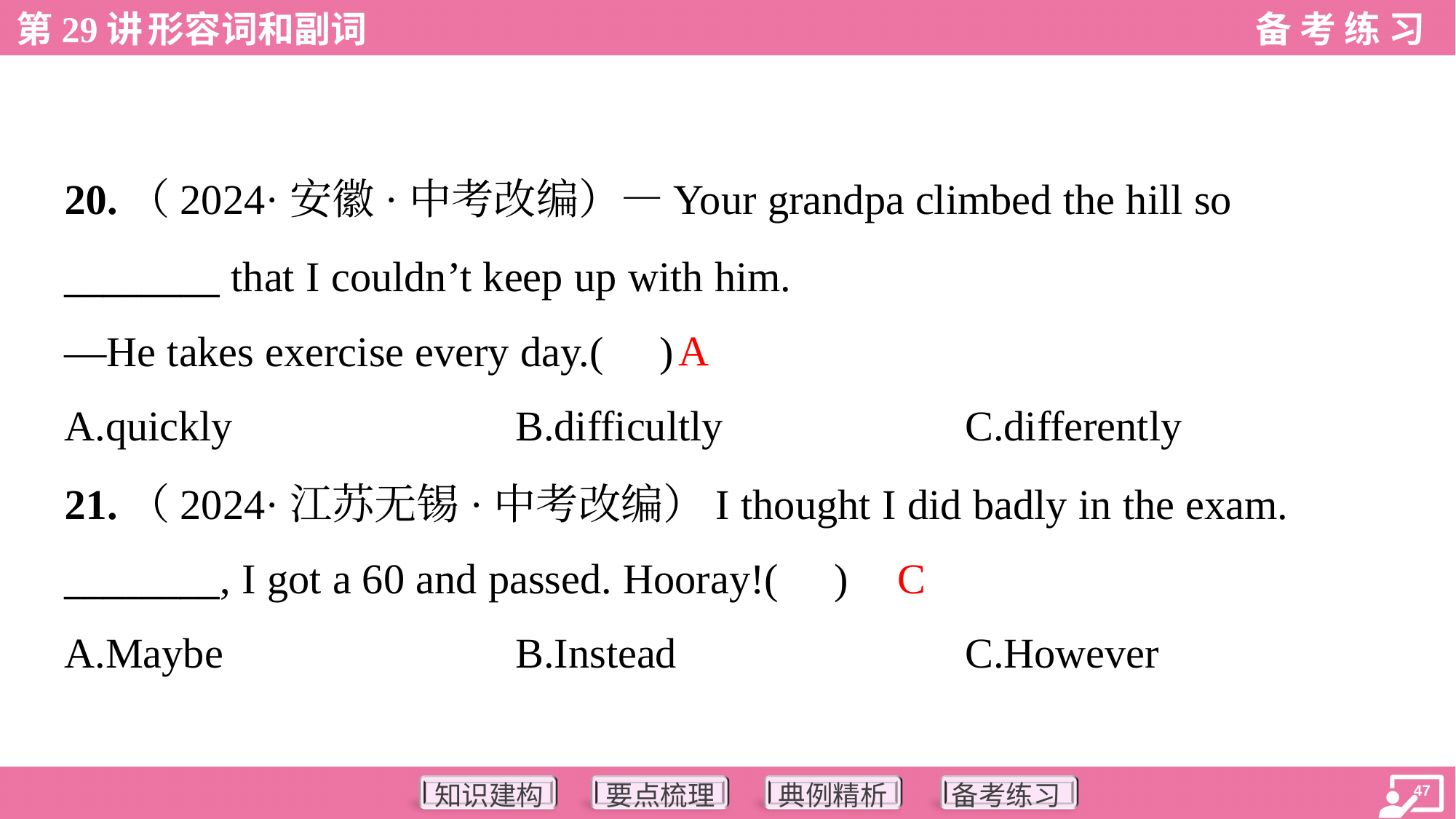

20.（2024·安徽·中考改编）—Your grandpa climbed the hill so
________ that I couldn’t keep up with him.
—He takes exercise every day.(     )
A
A.quickly	B.difficultly	C.differently
21.（2024·江苏无锡·中考改编）I thought I did badly in the exam.
________, I got a 60 and passed. Hooray!(     )
C
A.Maybe	B.Instead	C.However